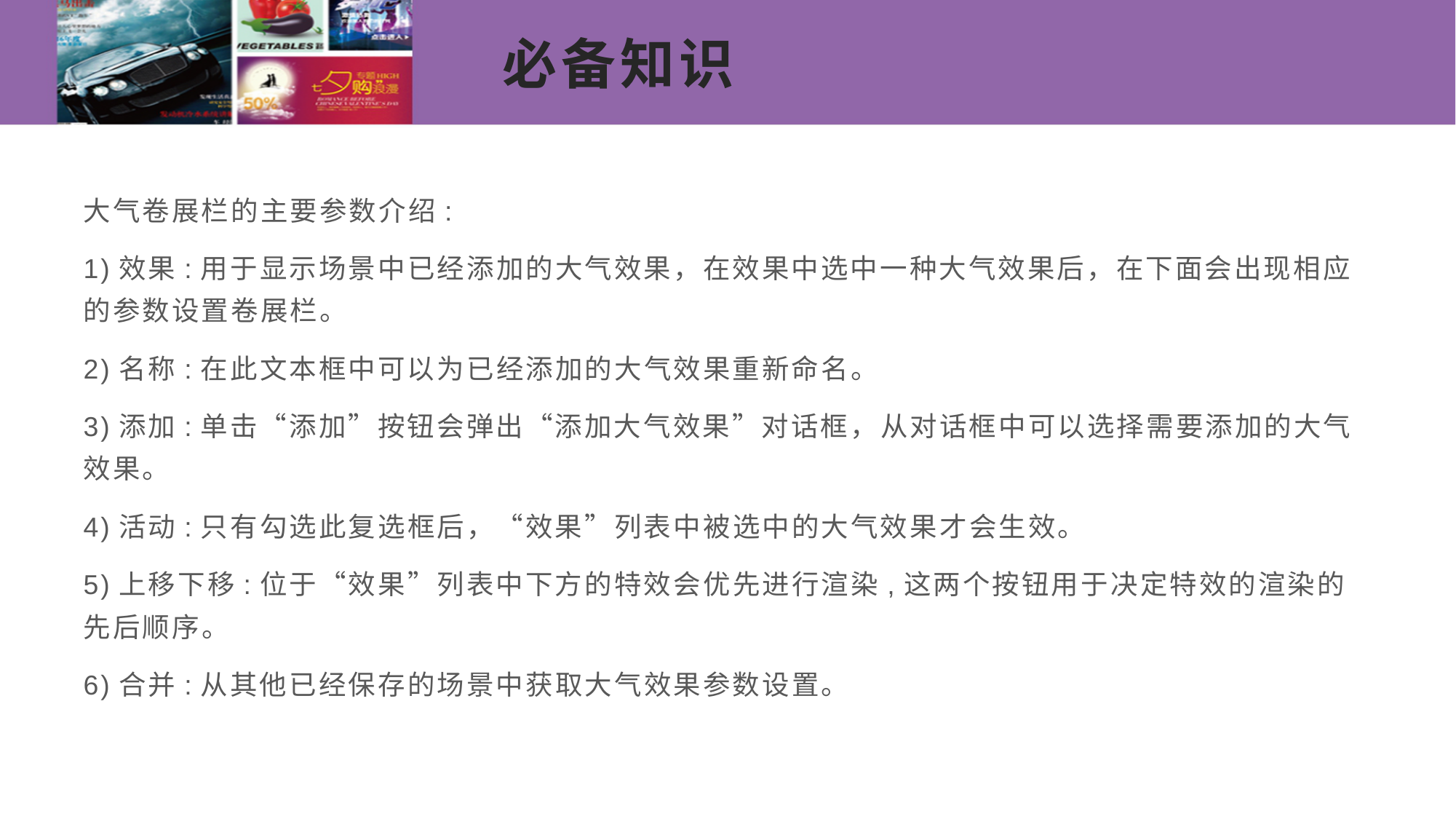

# 必备知识
大气卷展栏的主要参数介绍:
1)效果:用于显示场景中已经添加的大气效果，在效果中选中一种大气效果后，在下面会出现相应的参数设置卷展栏。
2)名称:在此文本框中可以为已经添加的大气效果重新命名。
3)添加:单击“添加”按钮会弹出“添加大气效果”对话框，从对话框中可以选择需要添加的大气效果。
4)活动:只有勾选此复选框后，“效果”列表中被选中的大气效果才会生效。
5)上移下移:位于“效果”列表中下方的特效会优先进行渲染,这两个按钮用于决定特效的渲染的先后顺序。
6)合并:从其他已经保存的场景中获取大气效果参数设置。